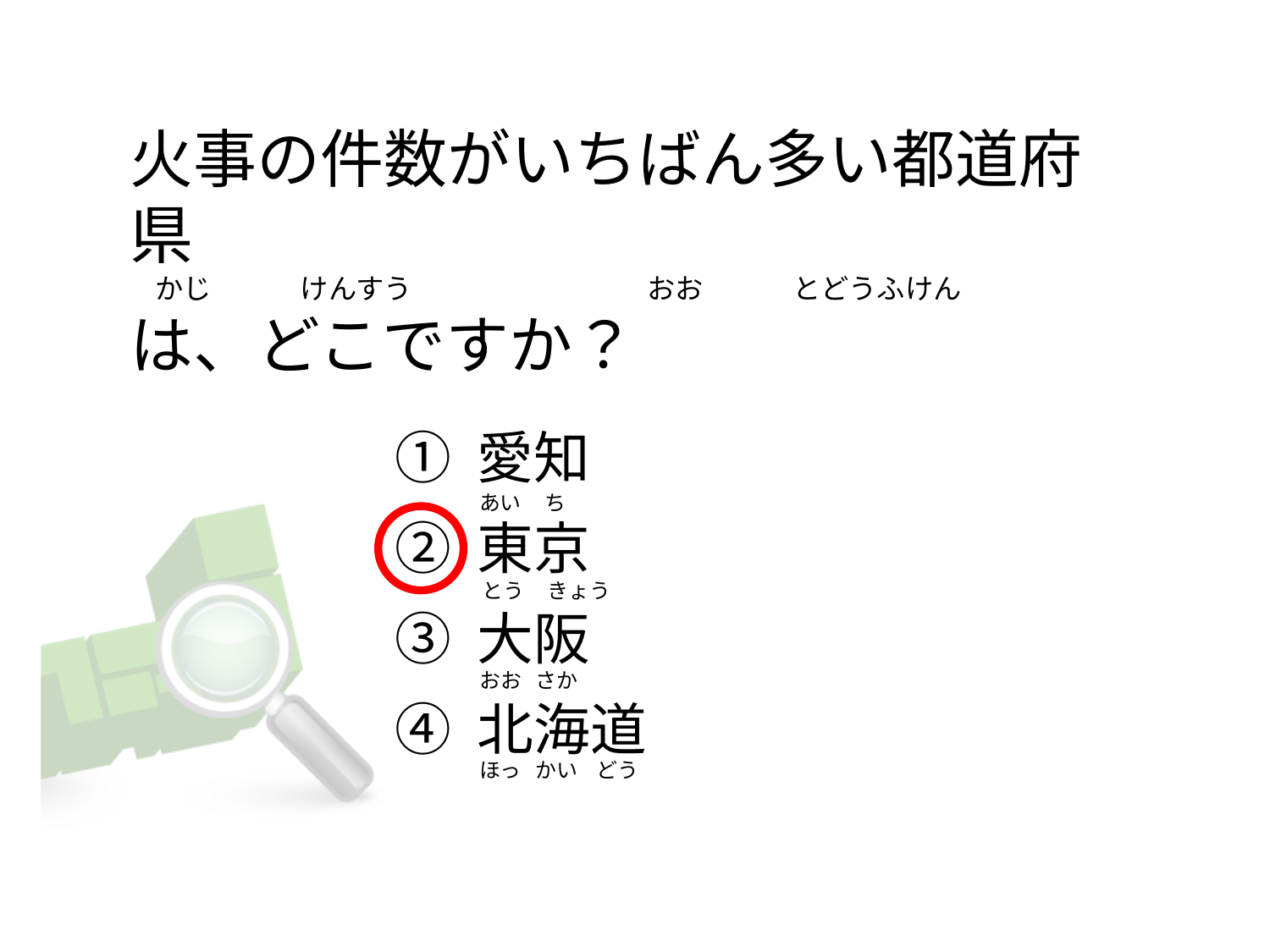

# 火事の件数がいちばん多い都道府県     かじ              けんすう                                     おお              とどうふけん は、どこですか？
① 愛知
② 東京
③ 大阪
④ 北海道
あい     ち

とう     きょう
おお   さか
ほっ   かい    どう